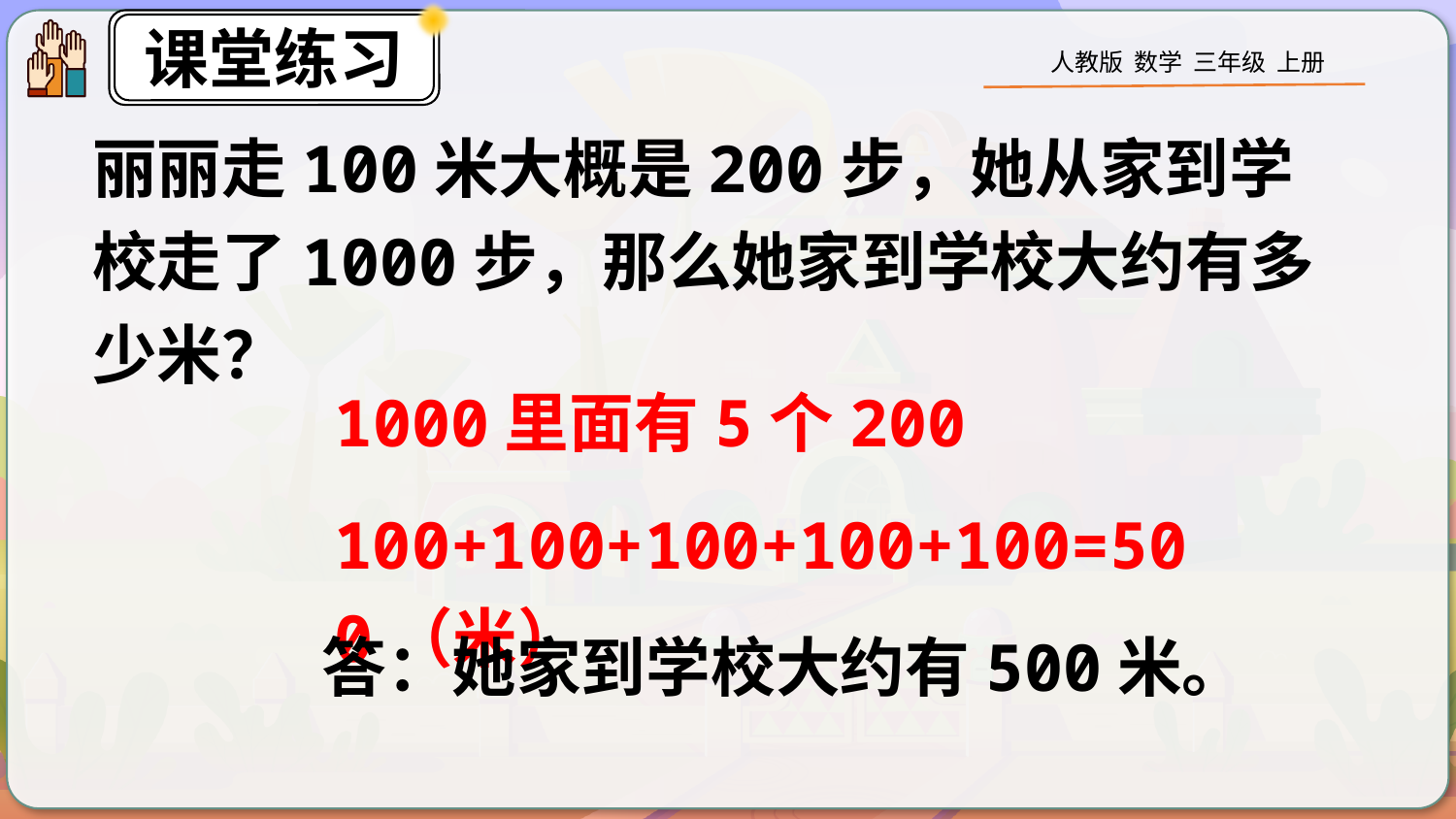

丽丽走100米大概是200步，她从家到学校走了1000步，那么她家到学校大约有多少米？
1000里面有5个200
100+100+100+100+100=500（米）
答：她家到学校大约有500米。